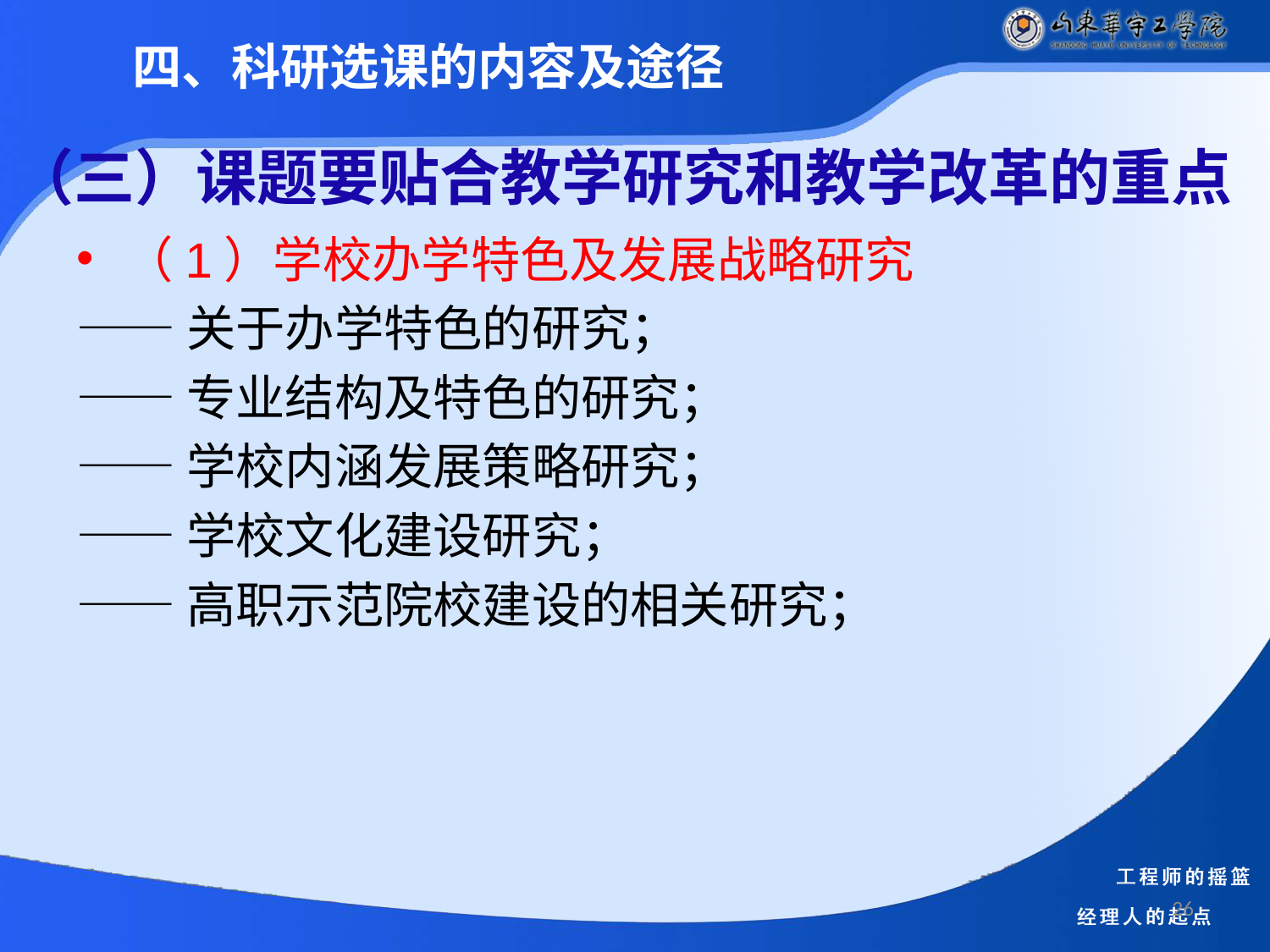

四、科研选课的内容及途径
# （三）课题要贴合教学研究和教学改革的重点
（1）学校办学特色及发展战略研究
——关于办学特色的研究；
——专业结构及特色的研究；
——学校内涵发展策略研究；
——学校文化建设研究；
——高职示范院校建设的相关研究；
26